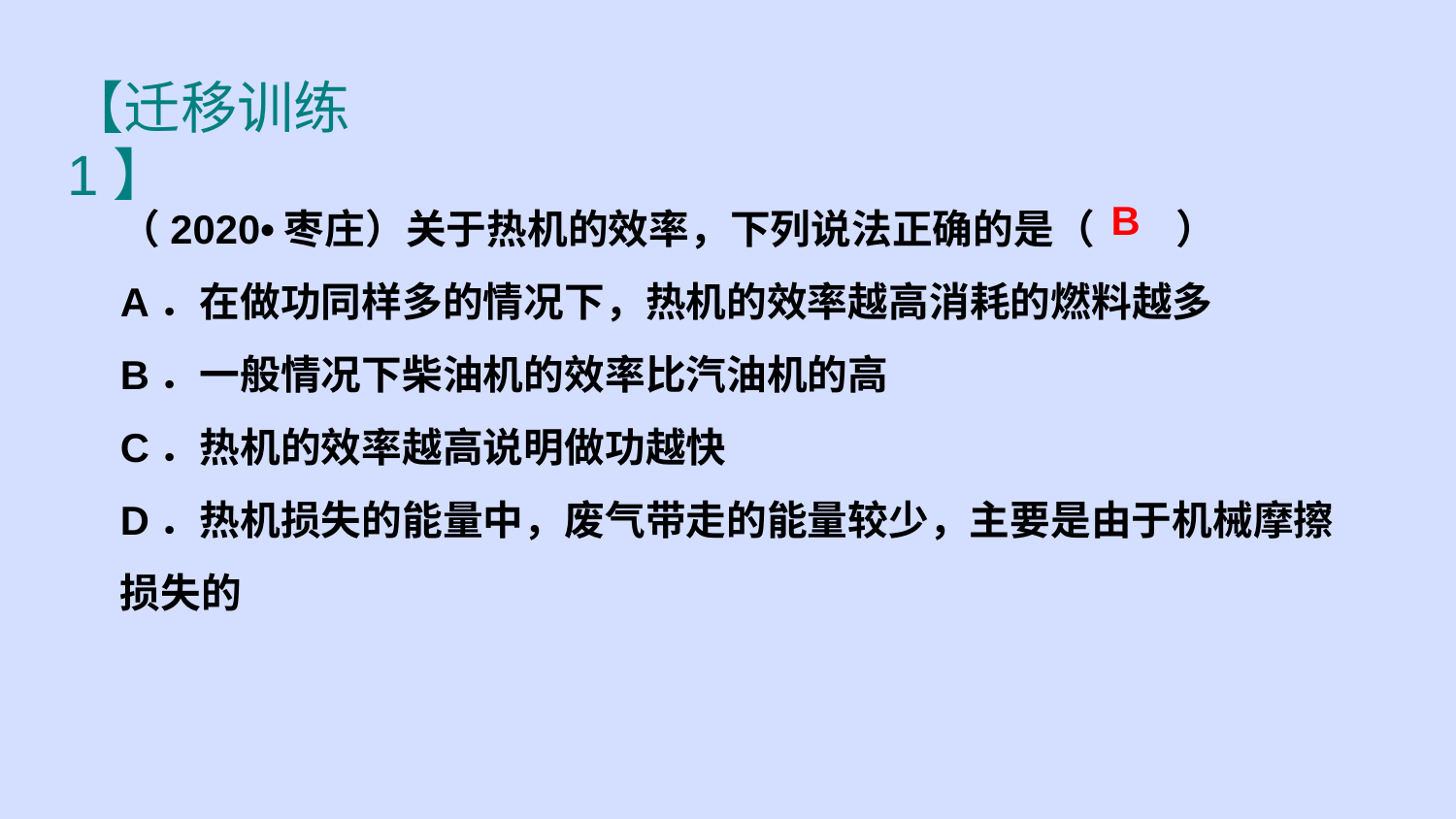

【迁移训练1】
（2020•枣庄）关于热机的效率，下列说法正确的是（　　）
A．在做功同样多的情况下，热机的效率越高消耗的燃料越多
B．一般情况下柴油机的效率比汽油机的高
C．热机的效率越高说明做功越快
D．热机损失的能量中，废气带走的能量较少，主要是由于机械摩擦损失的
B